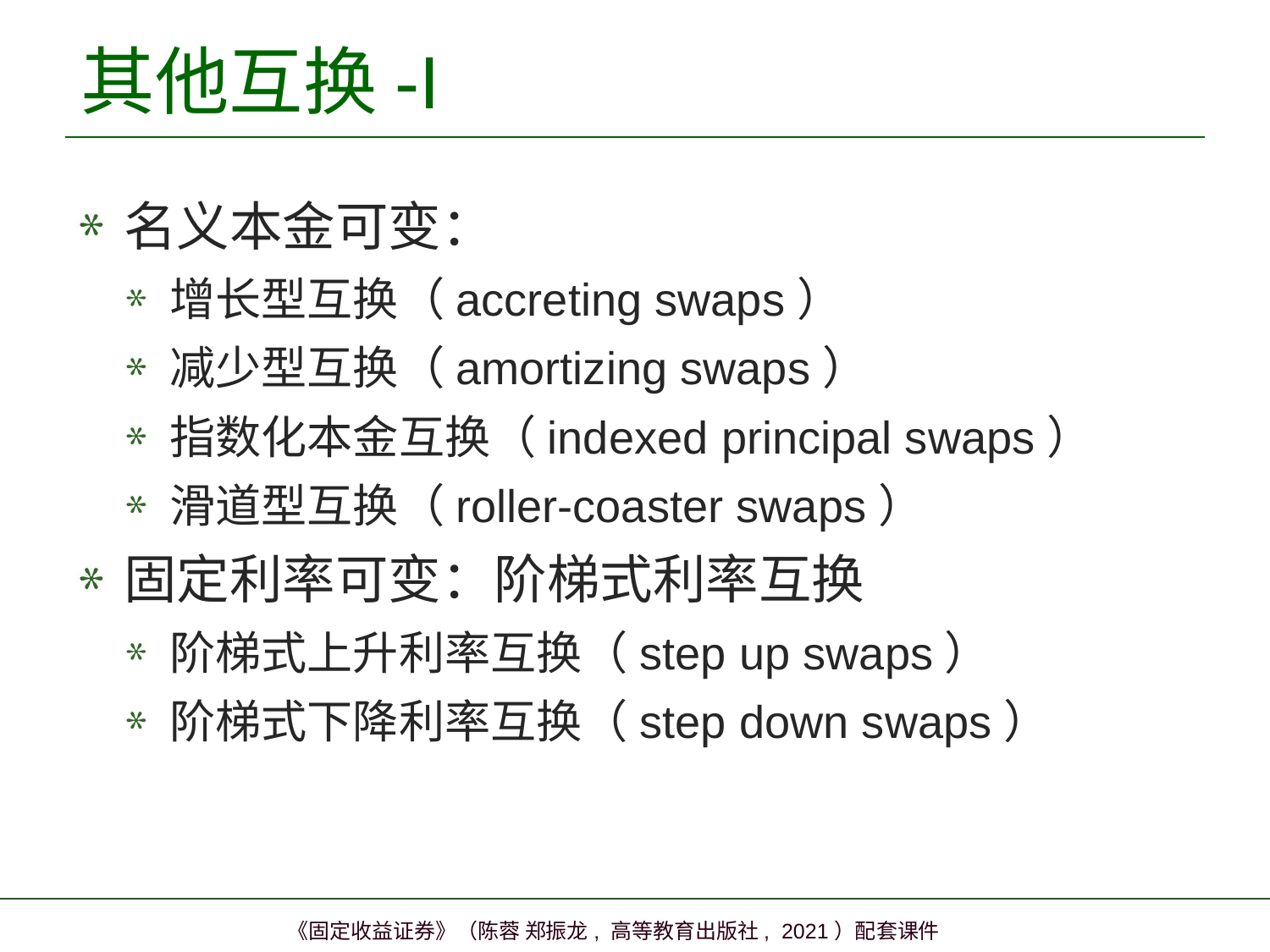

# 其他互换-I
名义本金可变：
增长型互换（accreting swaps）
减少型互换（amortizing swaps）
指数化本金互换（indexed principal swaps）
滑道型互换（roller-coaster swaps）
固定利率可变：阶梯式利率互换
阶梯式上升利率互换（step up swaps）
阶梯式下降利率互换（step down swaps）

10